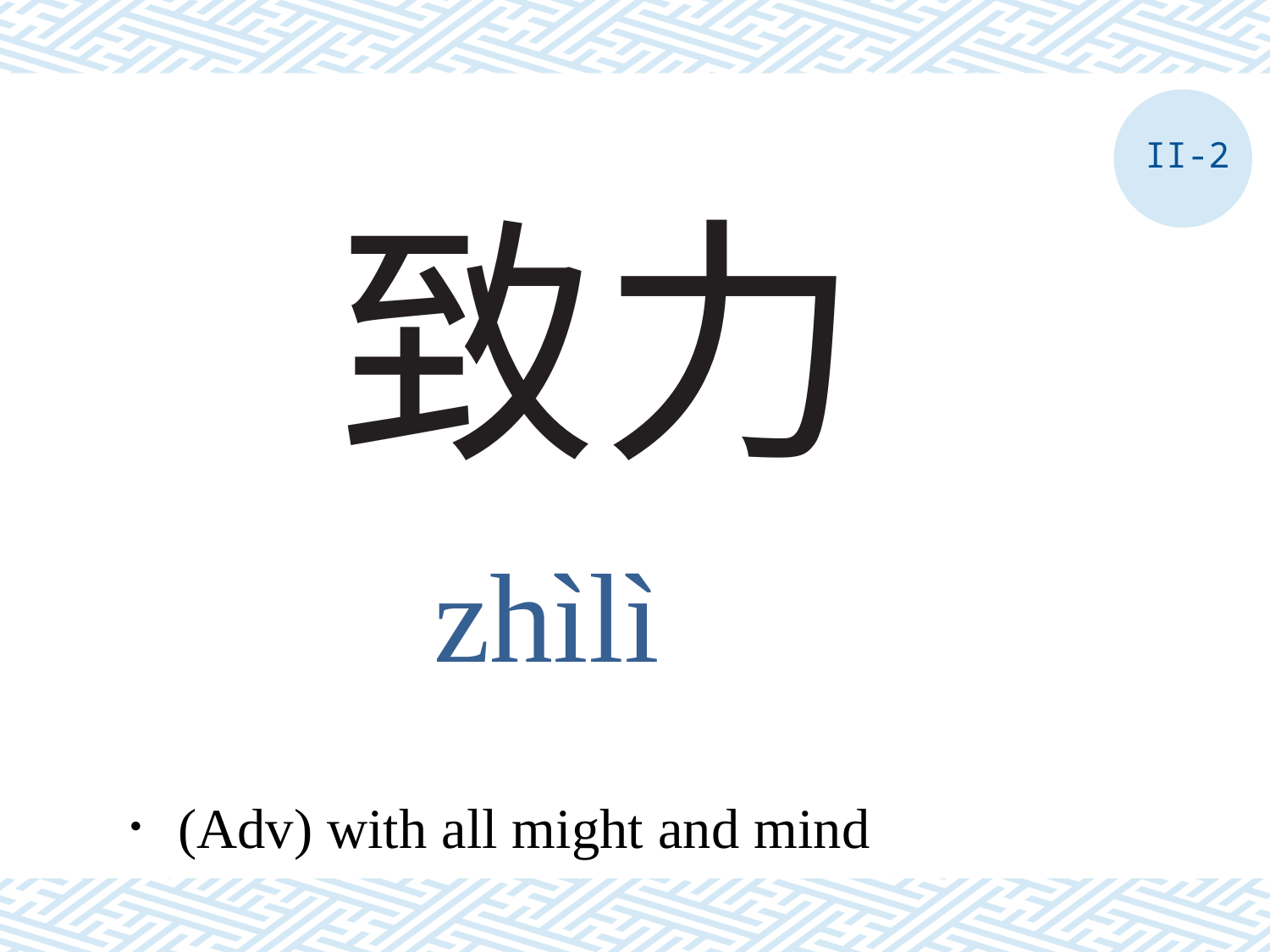

II-2

# 致力
zhìlì
．(Adv) with all might and mind